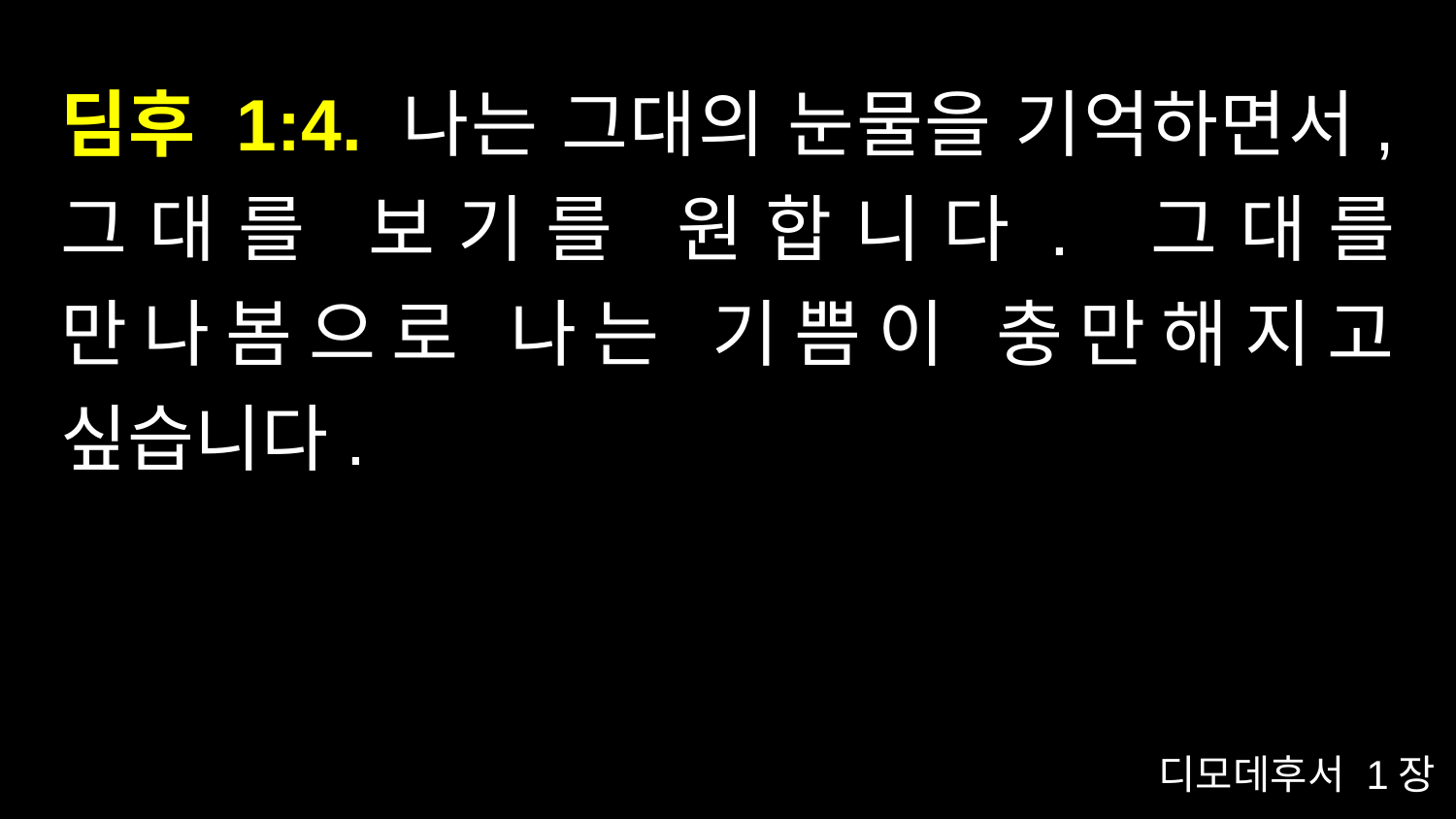

# 딤후 1:4. 나는 그대의 눈물을 기억하면서, 그대를 보기를 원합니다. 그대를 만나봄으로 나는 기쁨이 충만해지고 싶습니다.
디모데후서 1장